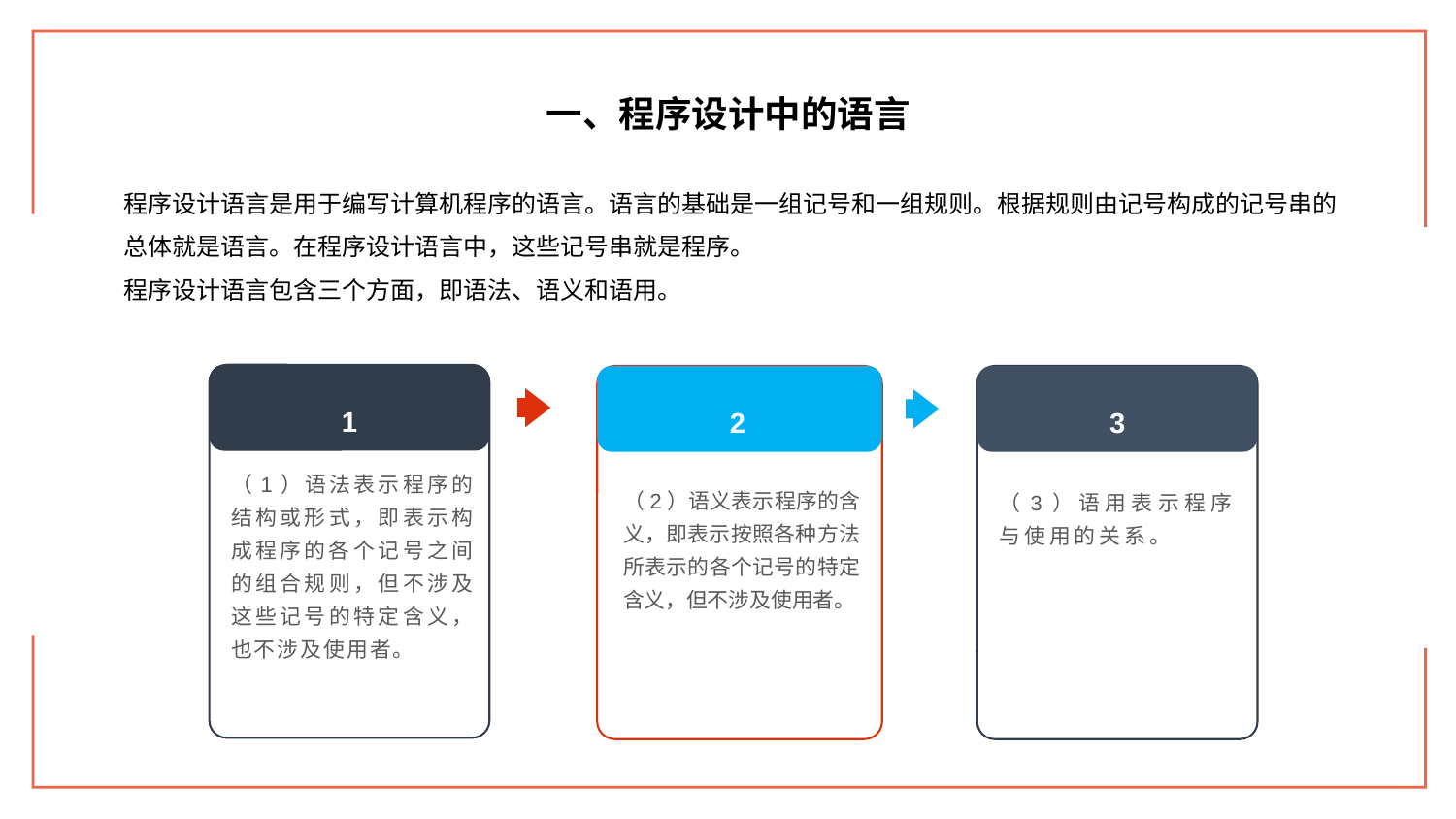

一、程序设计中的语言
程序设计语言是用于编写计算机程序的语言。语言的基础是一组记号和一组规则。根据规则由记号构成的记号串的总体就是语言。在程序设计语言中，这些记号串就是程序。
程序设计语言包含三个方面，即语法、语义和语用。

1

（1）语法表示程序的结构或形式，即表示构成程序的各个记号之间的组合规则，但不涉及这些记号的特定含义，也不涉及使用者。

2

（2）语义表示程序的含义，即表示按照各种方法所表示的各个记号的特定含义，但不涉及使用者。

3
（3）语用表示程序与使用的关系。